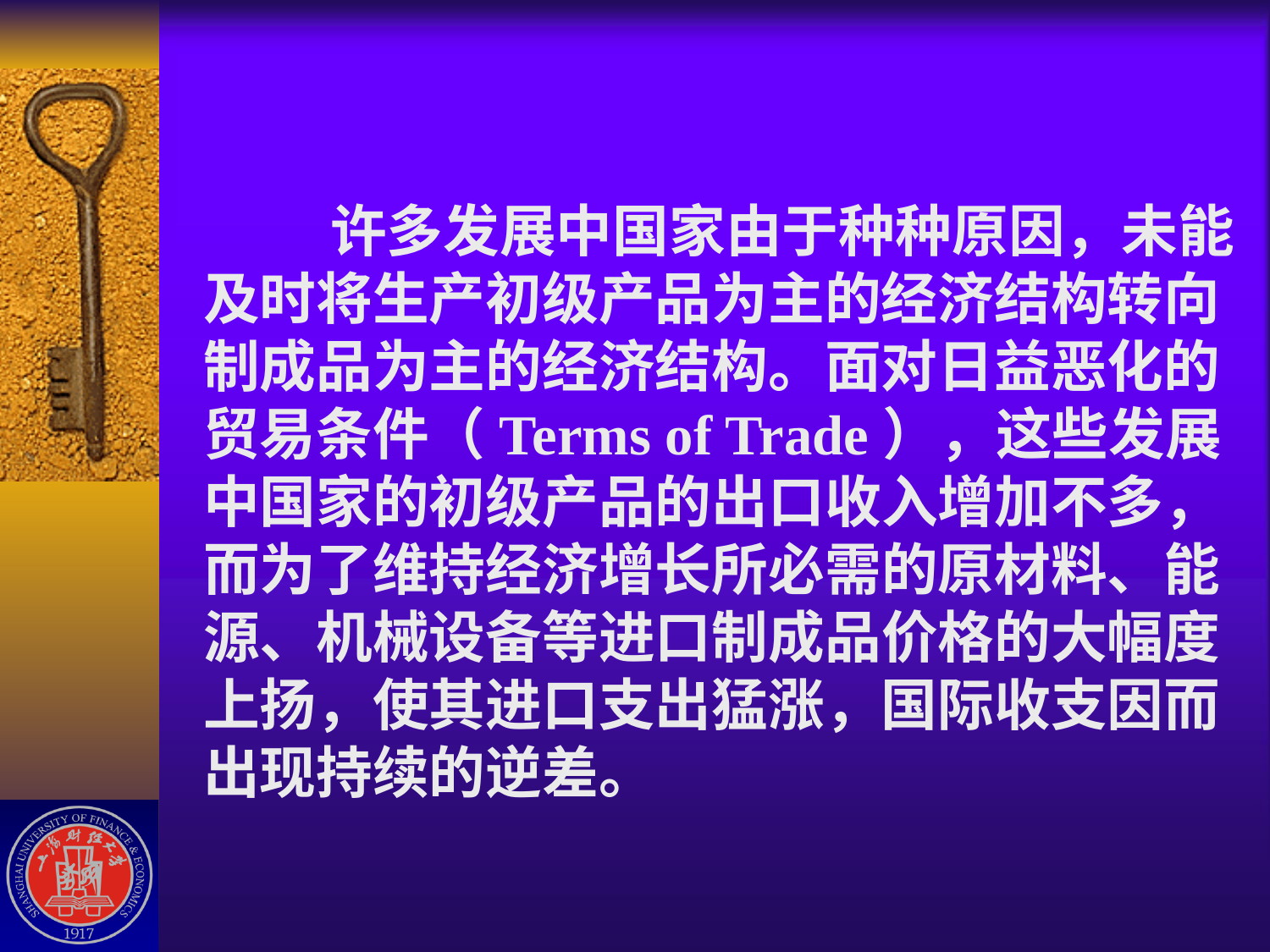

# 许多发展中国家由于种种原因，未能及时将生产初级产品为主的经济结构转向制成品为主的经济结构。面对日益恶化的贸易条件（Terms of Trade），这些发展中国家的初级产品的出口收入增加不多，而为了维持经济增长所必需的原材料、能源、机械设备等进口制成品价格的大幅度上扬，使其进口支出猛涨，国际收支因而出现持续的逆差。